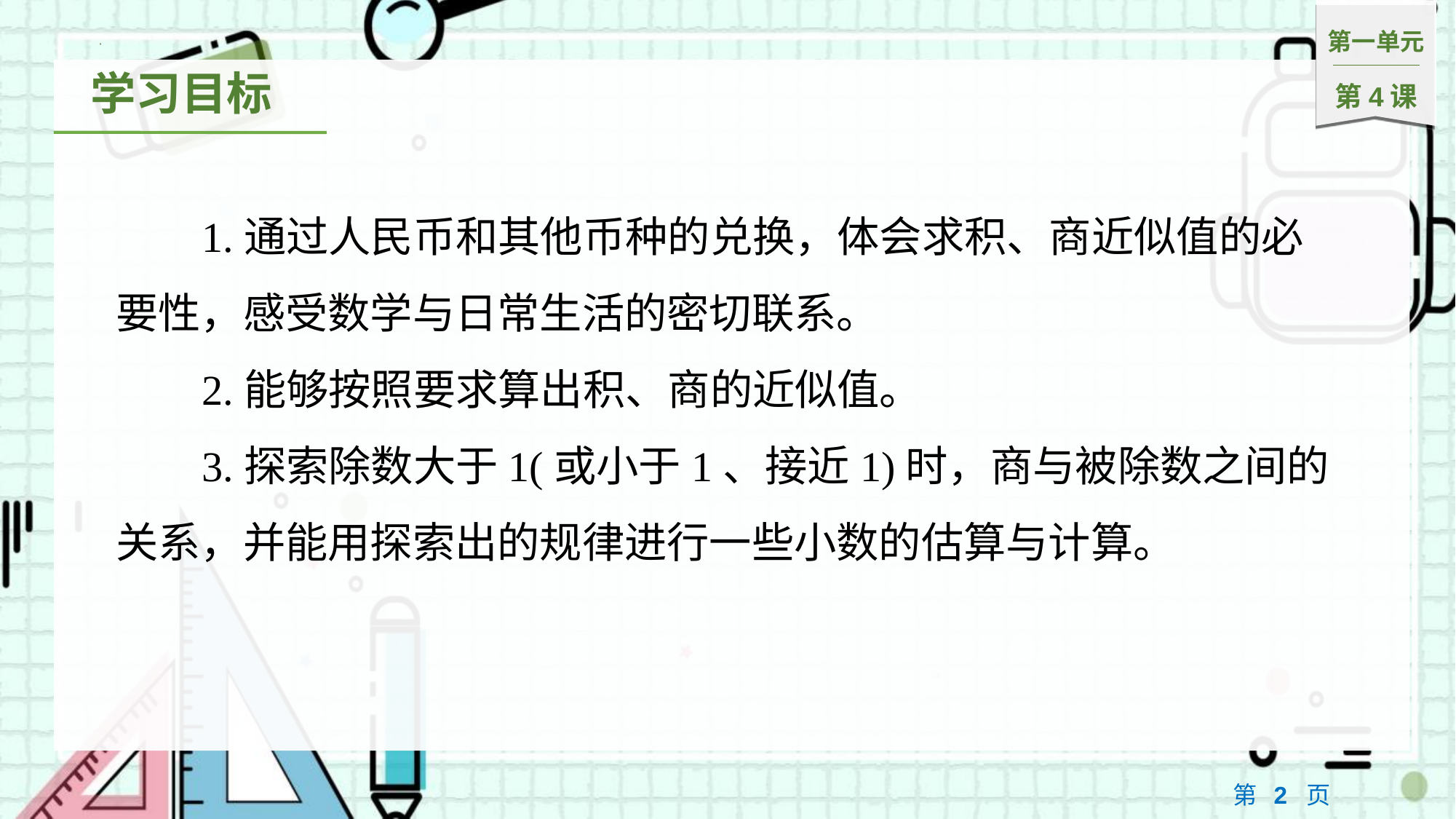

1.通过人民币和其他币种的兑换，体会求积、商近似值的必要性，感受数学与日常生活的密切联系。
2.能够按照要求算出积、商的近似值。
3.探索除数大于1(或小于1、接近1)时，商与被除数之间的关系，并能用探索出的规律进行一些小数的估算与计算。